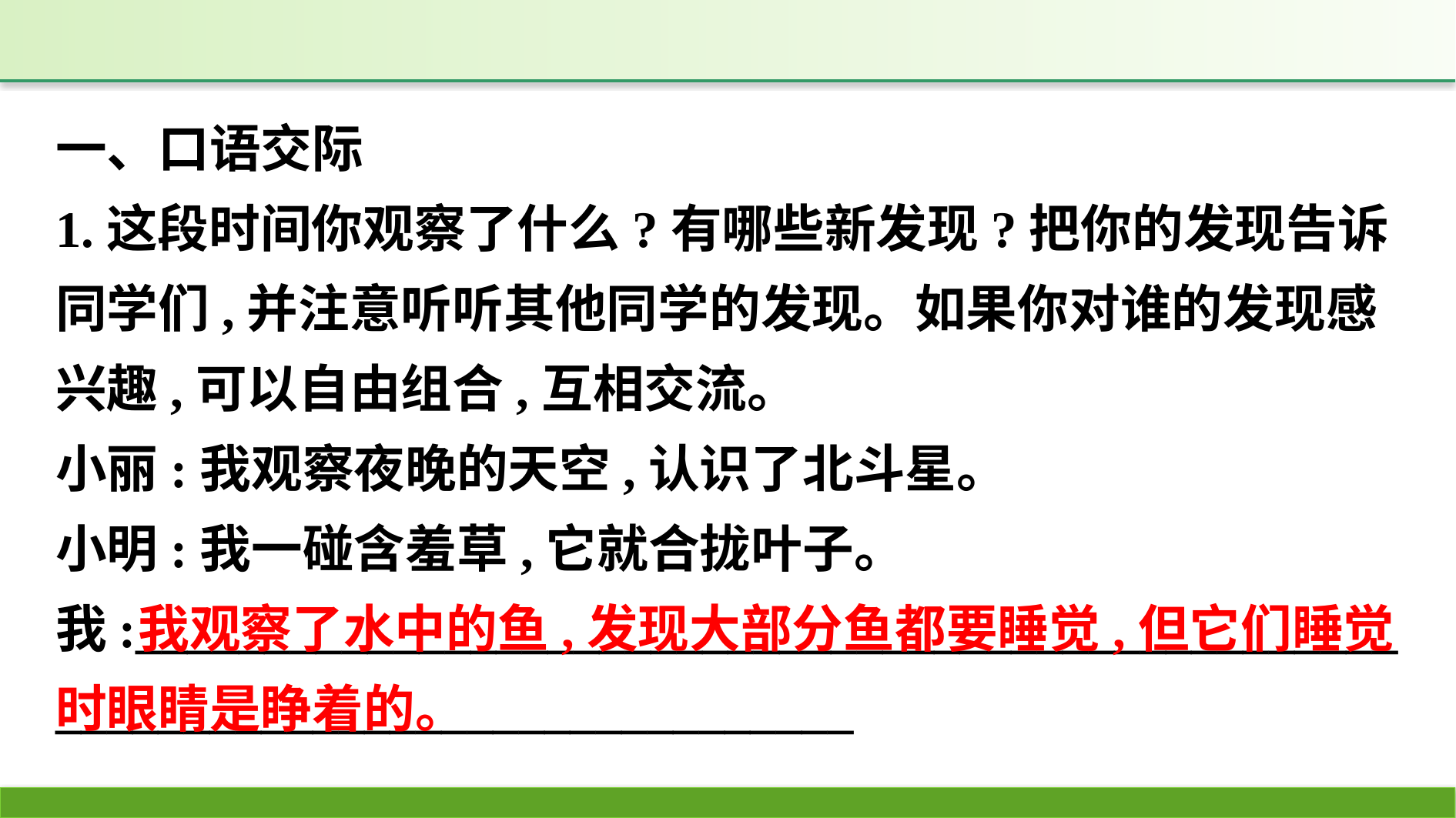

一、口语交际
1.这段时间你观察了什么?有哪些新发现?把你的发现告诉同学们,并注意听听其他同学的发现。如果你对谁的发现感兴趣,可以自由组合,互相交流。
小丽:我观察夜晚的天空,认识了北斗星。
小明:我一碰含羞草,它就合拢叶子。
我:_________________________________________________
_______________________________
      我观察了水中的鱼,发现大部分鱼都要睡觉,但它们睡觉时眼睛是睁着的。